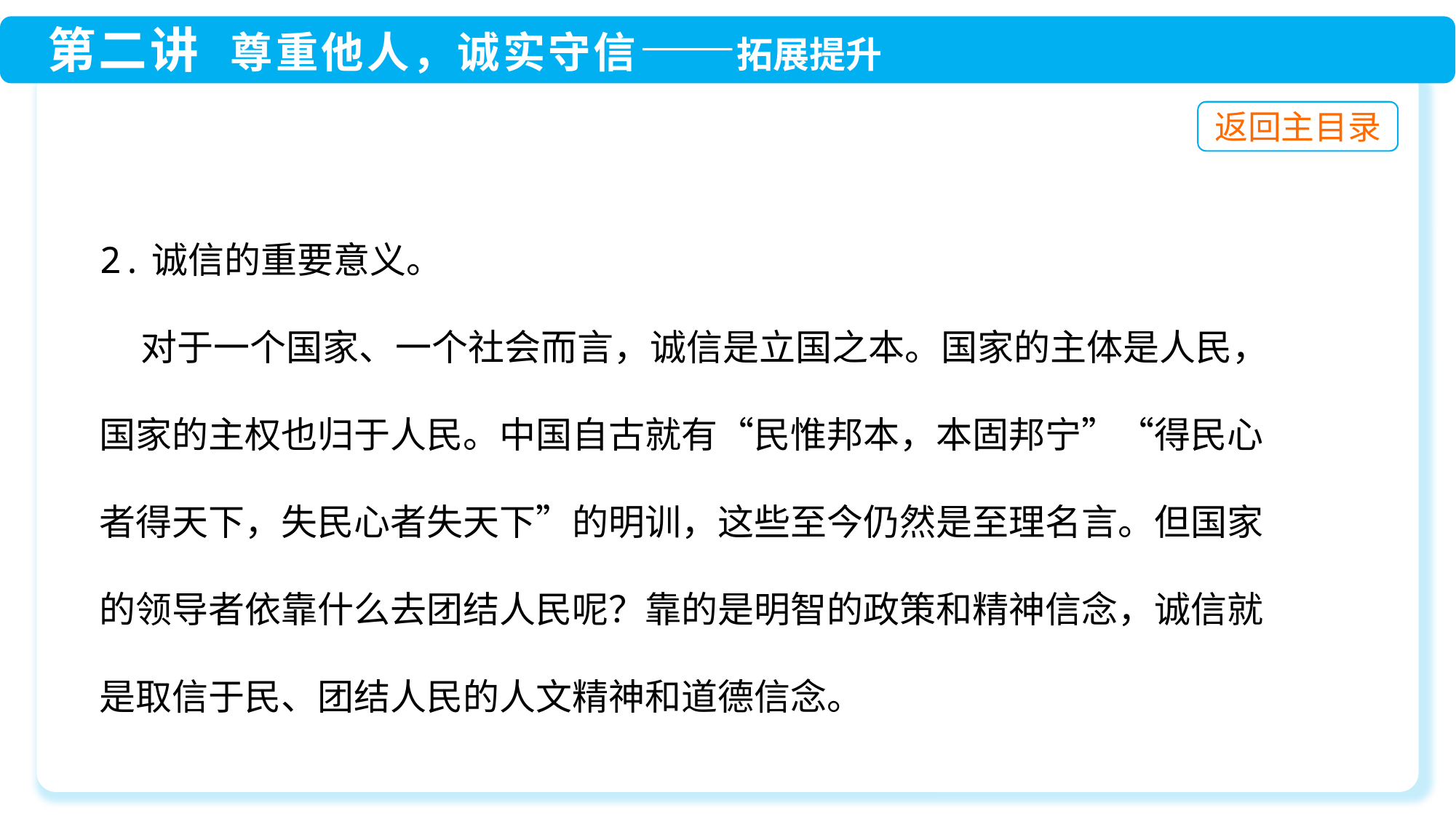

2.诚信的重要意义。
    对于一个国家、一个社会而言，诚信是立国之本。国家的主体是人民，国家的主权也归于人民。中国自古就有“民惟邦本，本固邦宁”“得民心者得天下，失民心者失天下”的明训，这些至今仍然是至理名言。但国家的领导者依靠什么去团结人民呢？靠的是明智的政策和精神信念，诚信就是取信于民、团结人民的人文精神和道德信念。